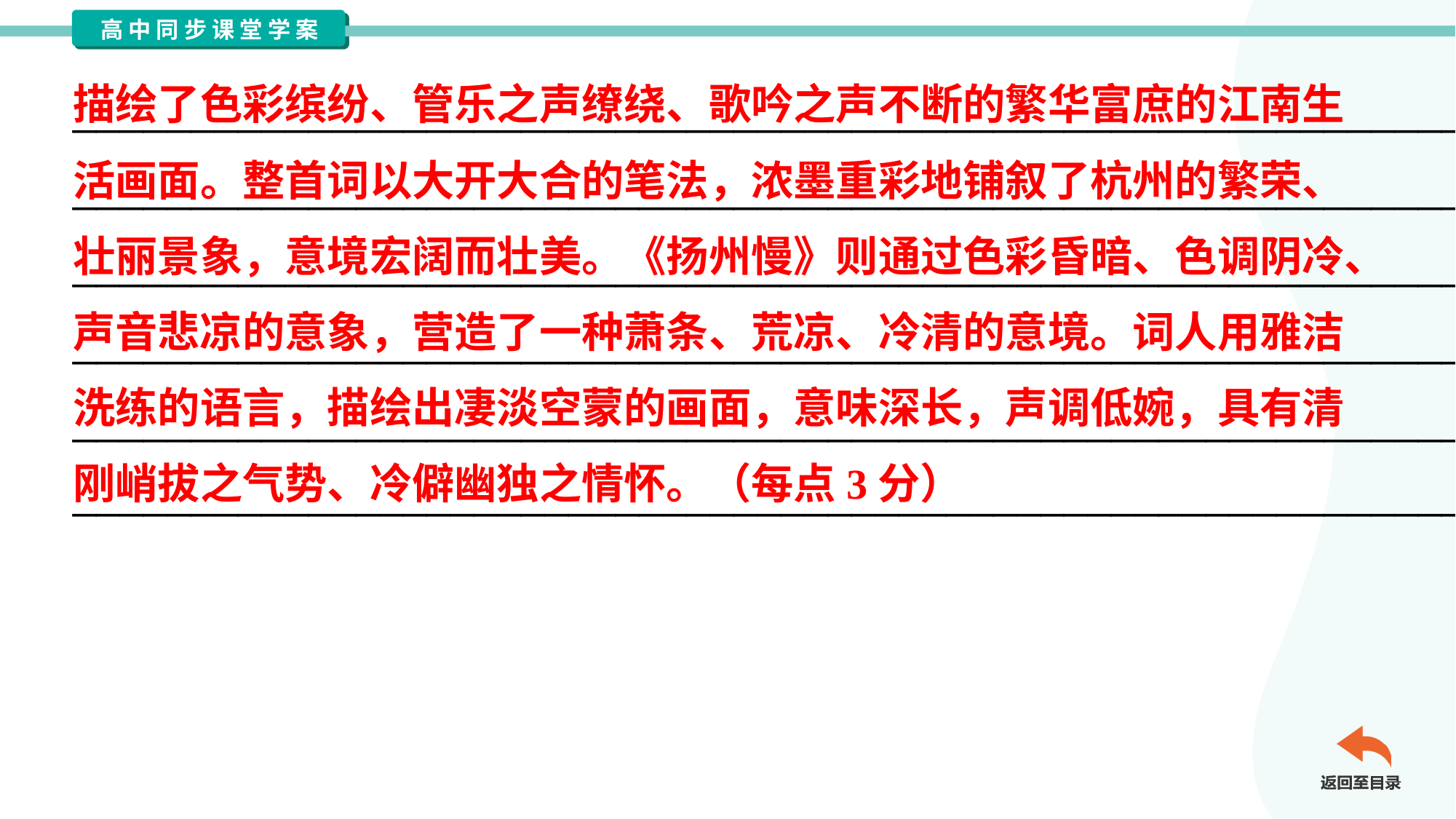

描绘了色彩缤纷、管乐之声缭绕、歌吟之声不断的繁华富庶的江南生
活画面。整首词以大开大合的笔法，浓墨重彩地铺叙了杭州的繁荣、
壮丽景象，意境宏阔而壮美。《扬州慢》则通过色彩昏暗、色调阴冷、
声音悲凉的意象，营造了一种萧条、荒凉、冷清的意境。词人用雅洁
洗练的语言，描绘出凄淡空蒙的画面，意味深长，声调低婉，具有清
刚峭拔之气势、冷僻幽独之情怀。（每点3分）
_____________________________________________________________
_____________________________________________________________
_____________________________________________________________
_____________________________________________________________
_____________________________________________________________
_____________________________________________________________